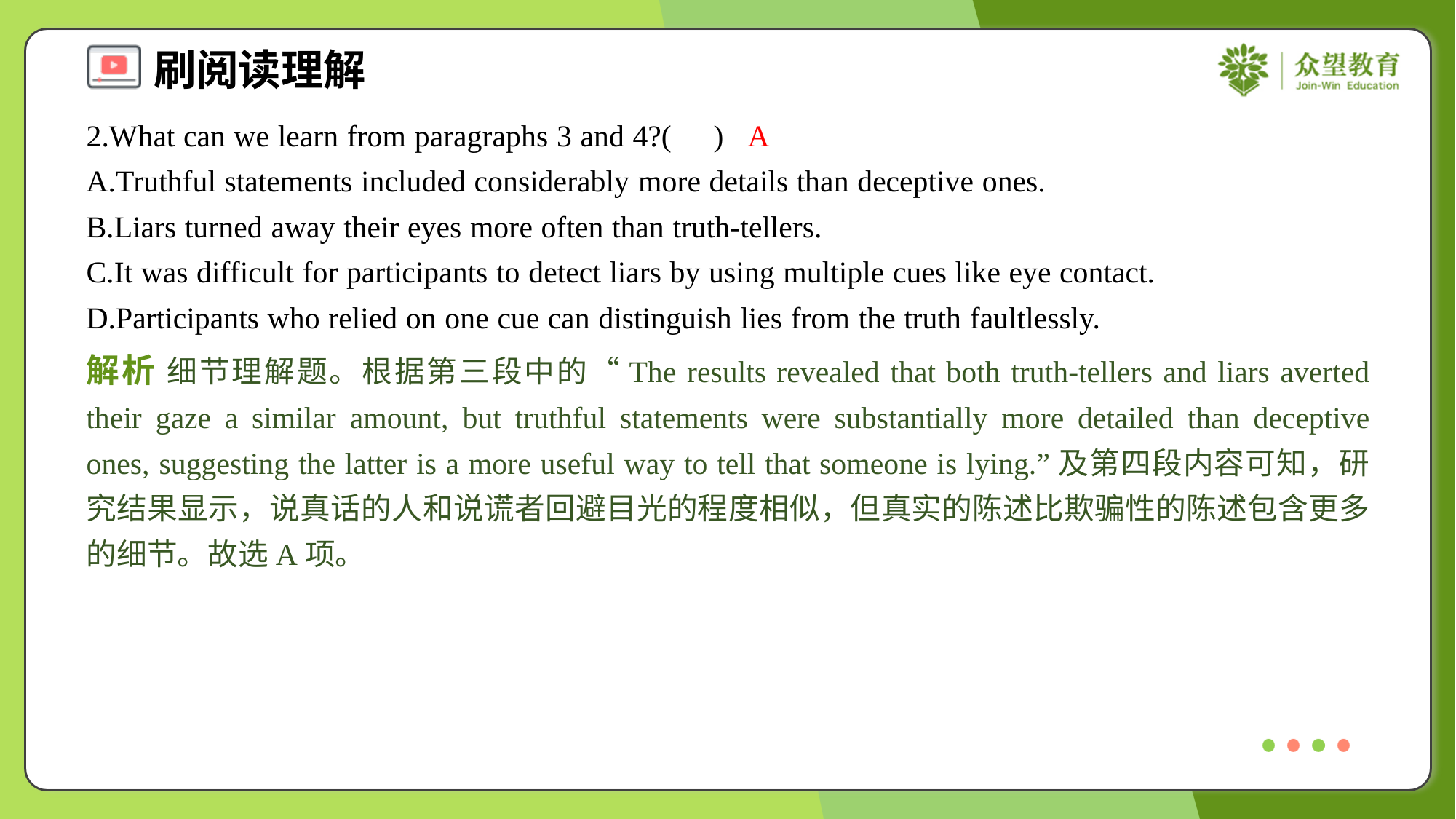

2.What can we learn from paragraphs 3 and 4?(     )
A
A.Truthful statements included considerably more details than deceptive ones.
B.Liars turned away their eyes more often than truth-tellers.
C.It was difficult for participants to detect liars by using multiple cues like eye contact.
D.Participants who relied on one cue can distinguish lies from the truth faultlessly.
解析 细节理解题。根据第三段中的“The results revealed that both truth-tellers and liars averted their gaze a similar amount, but truthful statements were substantially more detailed than deceptive ones, suggesting the latter is a more useful way to tell that someone is lying.”及第四段内容可知，研究结果显示，说真话的人和说谎者回避目光的程度相似，但真实的陈述比欺骗性的陈述包含更多的细节。故选A项。